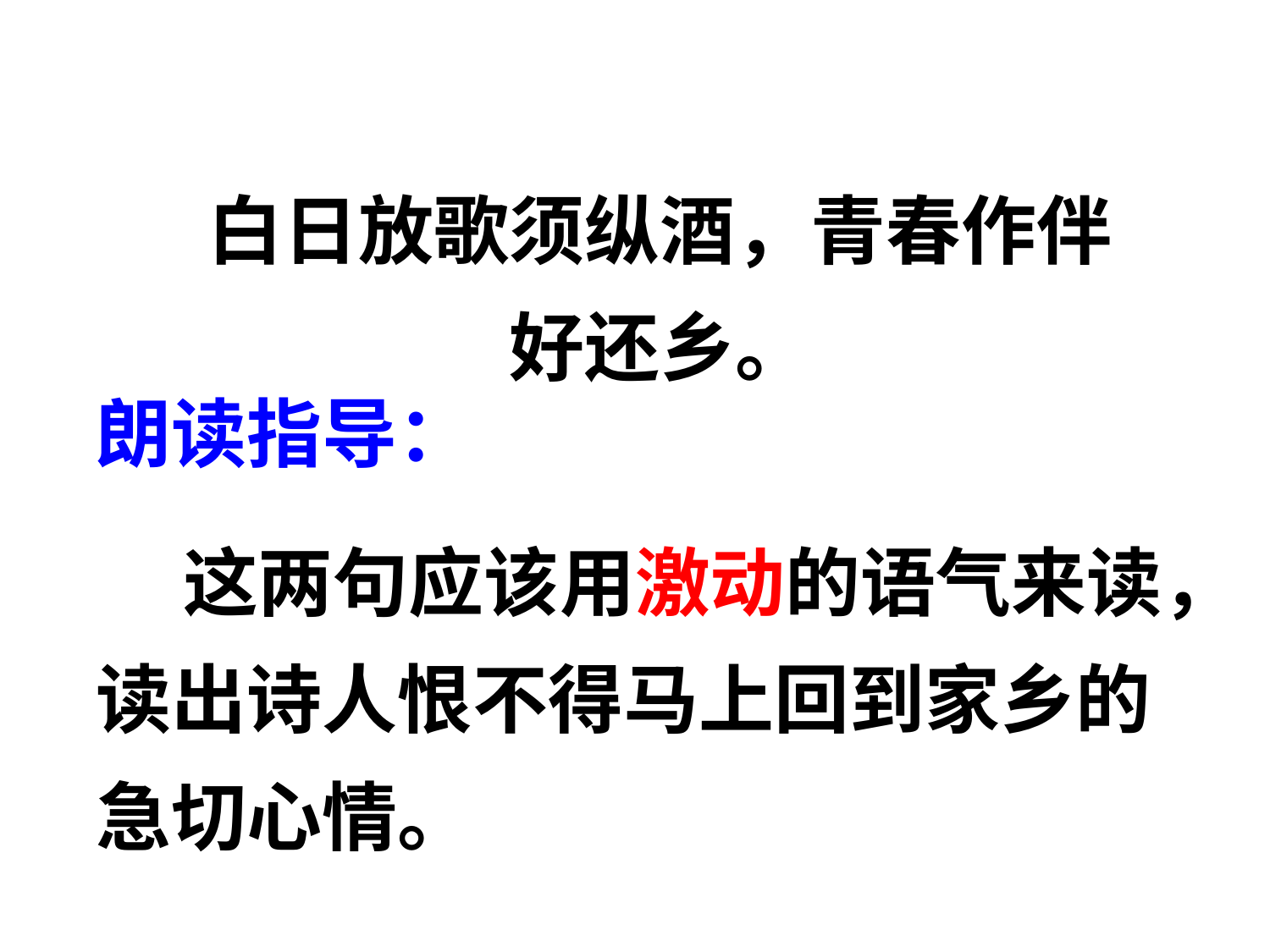

白日放歌须纵酒，青春作伴好还乡。
朗读指导：
    这两句应该用激动的语气来读，读出诗人恨不得马上回到家乡的急切心情。